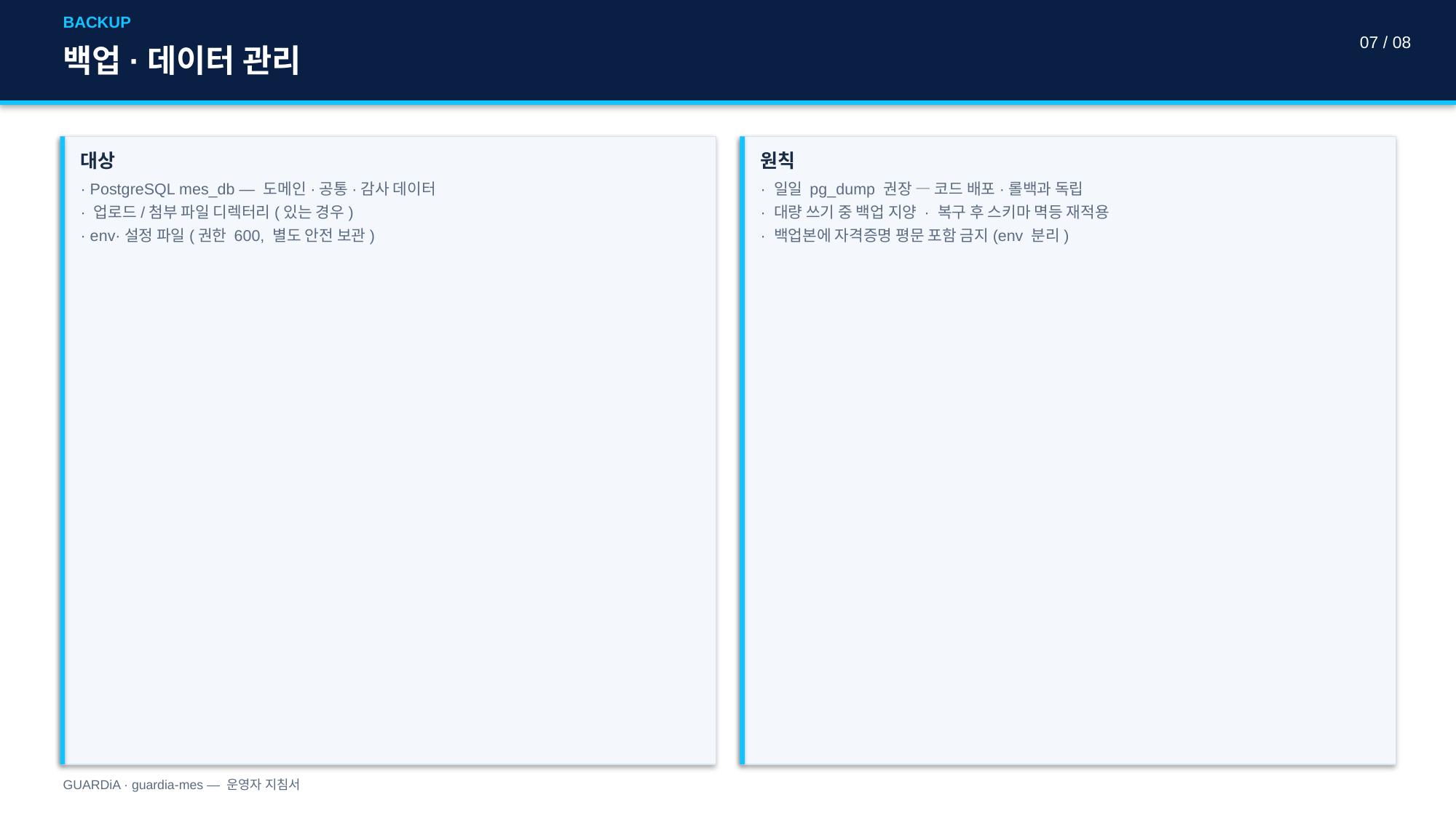

BACKUP
07 / 08
백업·데이터 관리

대상
· PostgreSQL mes_db — 도메인·공통·감사 데이터
· 업로드/첨부 파일 디렉터리(있는 경우)
· env·설정 파일(권한 600, 별도 안전 보관)
원칙
· 일일 pg_dump 권장 — 코드 배포·롤백과 독립
· 대량 쓰기 중 백업 지양 · 복구 후 스키마 멱등 재적용
· 백업본에 자격증명 평문 포함 금지(env 분리)
GUARDiA · guardia-mes — 운영자 지침서